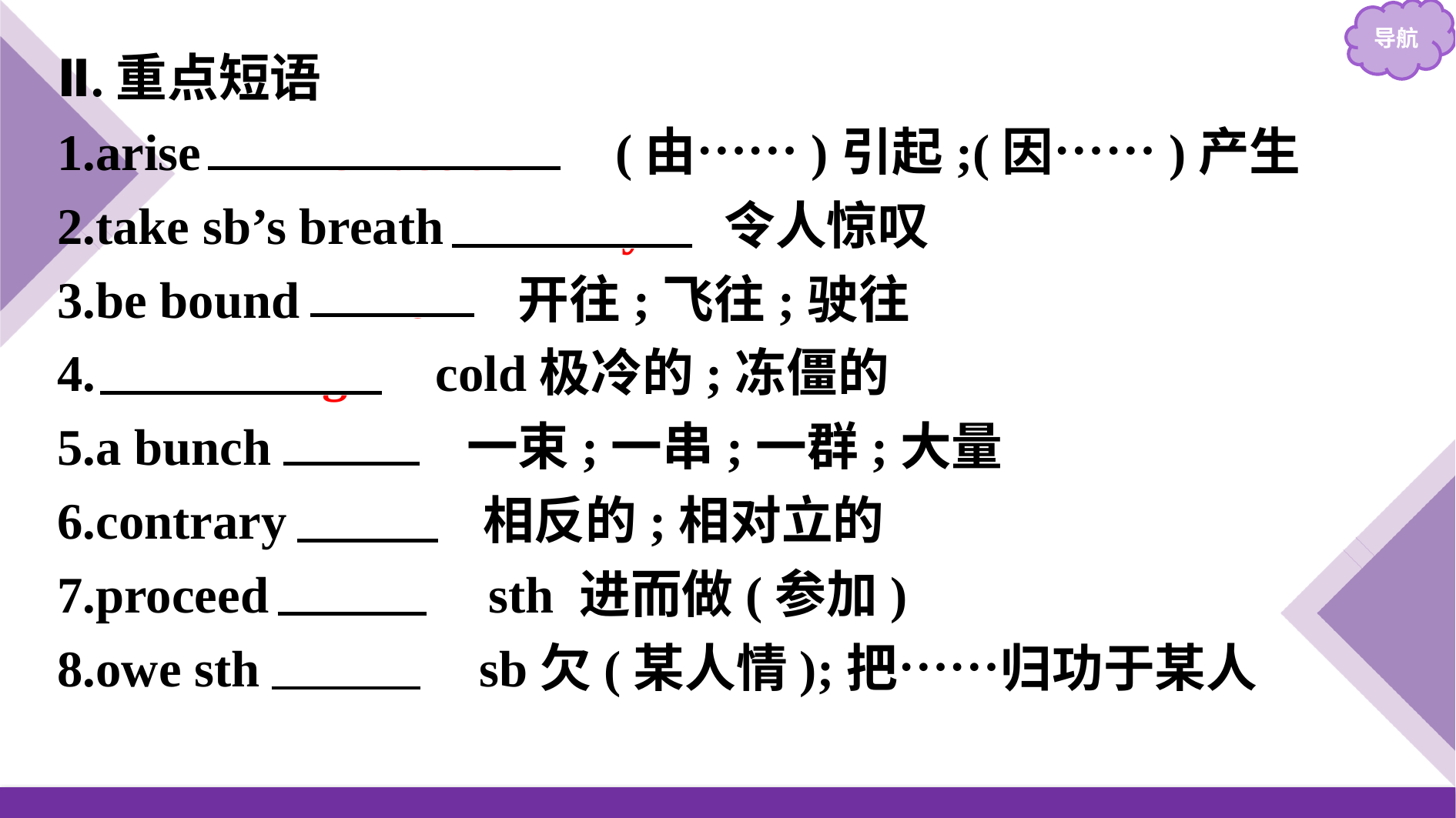

Ⅱ.重点短语
1.arise 　from/out of　(由……)引起;(因……)产生
2.take sb’s breath 　away　 令人惊叹
3.be bound 　for　开往;飞往;驶往
4.　freezing　 cold极冷的;冻僵的
5.a bunch 　of　一束;一串;一群;大量
6.contrary 　to　相反的;相对立的
7.proceed 　to　 sth 进而做(参加)
8.owe sth 　to　 sb欠(某人情);把……归功于某人